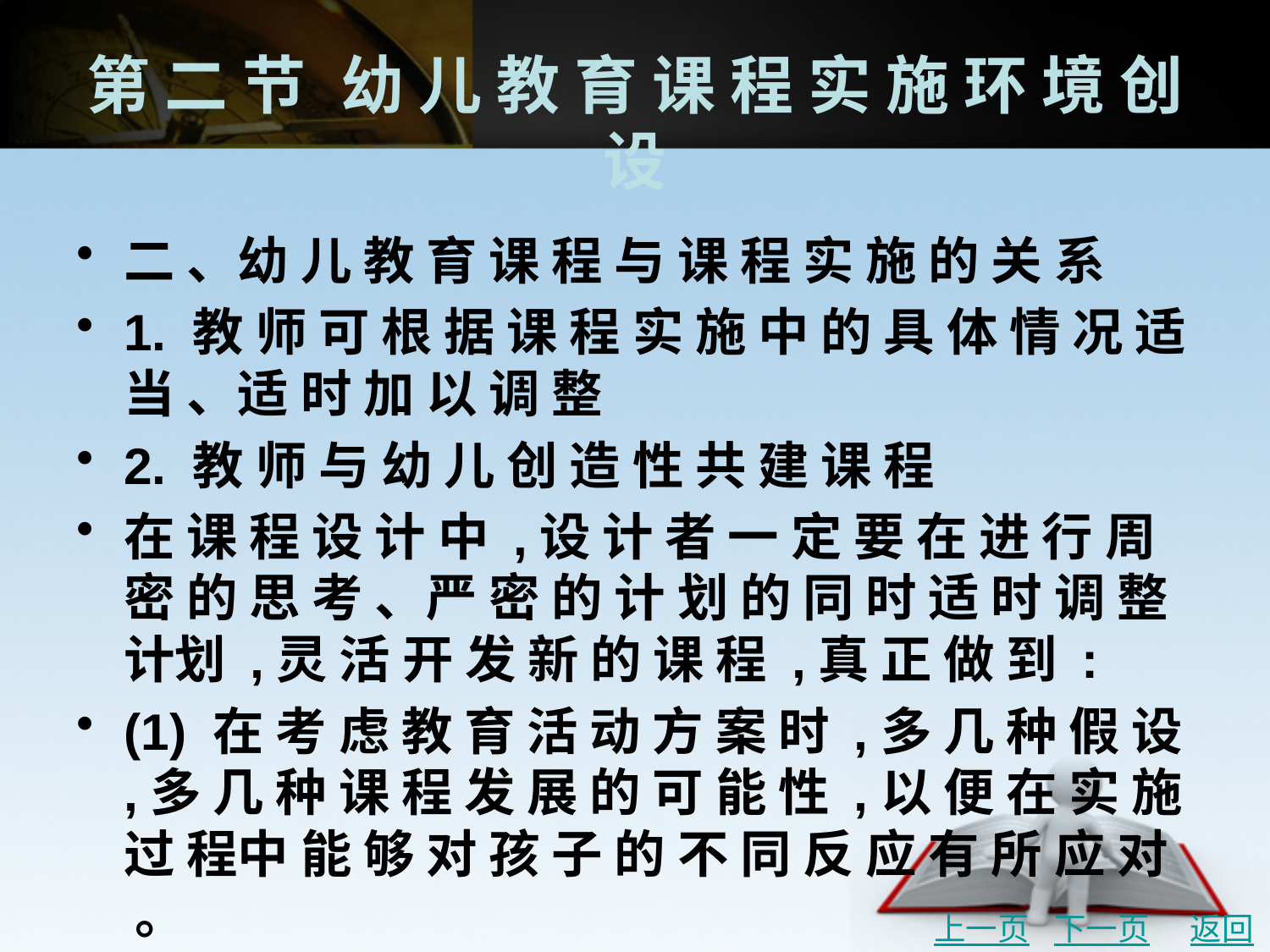

# 第 二 节	幼 儿 教 育 课 程 实 施 环 境 创 设
二 、幼 儿 教 育 课 程 与 课 程 实 施 的 关 系
1. 教 师 可 根 据 课 程 实 施 中 的 具 体 情 况 适 当 、适 时 加 以 调 整
2. 教 师 与 幼 儿 创 造 性 共 建 课 程
在 课 程 设 计 中 ,设 计 者 一 定 要 在 进 行 周 密 的 思 考 、严 密 的 计 划 的 同 时 适 时 调 整 计划 ,灵 活 开 发 新 的 课 程 ,真 正 做 到 :
(1) 在 考 虑 教 育 活 动 方 案 时 ,多 几 种 假 设 ,多 几 种 课 程 发 展 的 可 能 性 ,以 便 在 实 施 过 程中 能 够 对 孩 子 的 不 同 反 应 有 所 应 对 。

上一页
下一页
返回